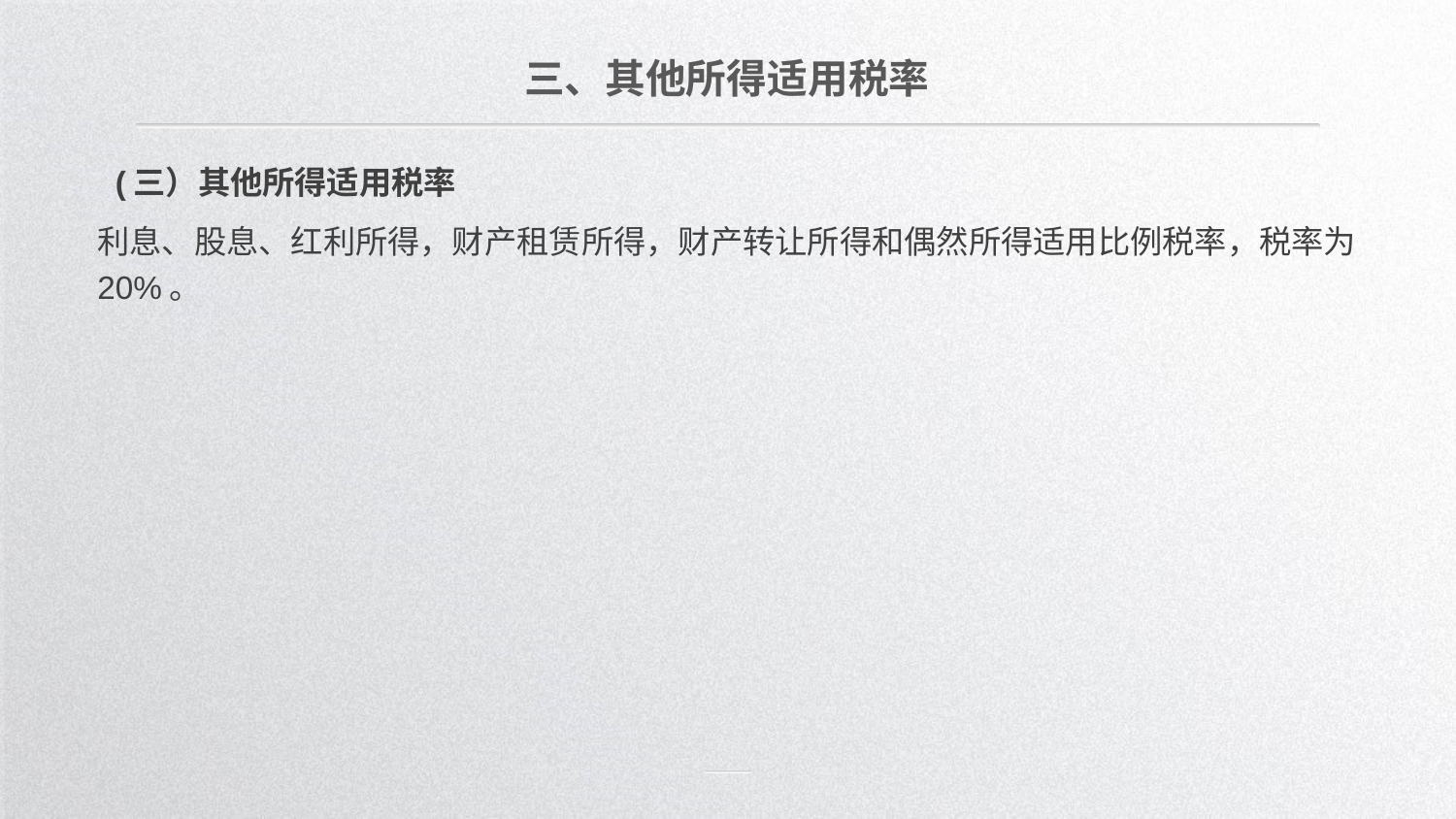

三、其他所得适用税率
  (三）其他所得适用税率
利息、股息、红利所得，财产租赁所得，财产转让所得和偶然所得适用比例税率，税率为20%。